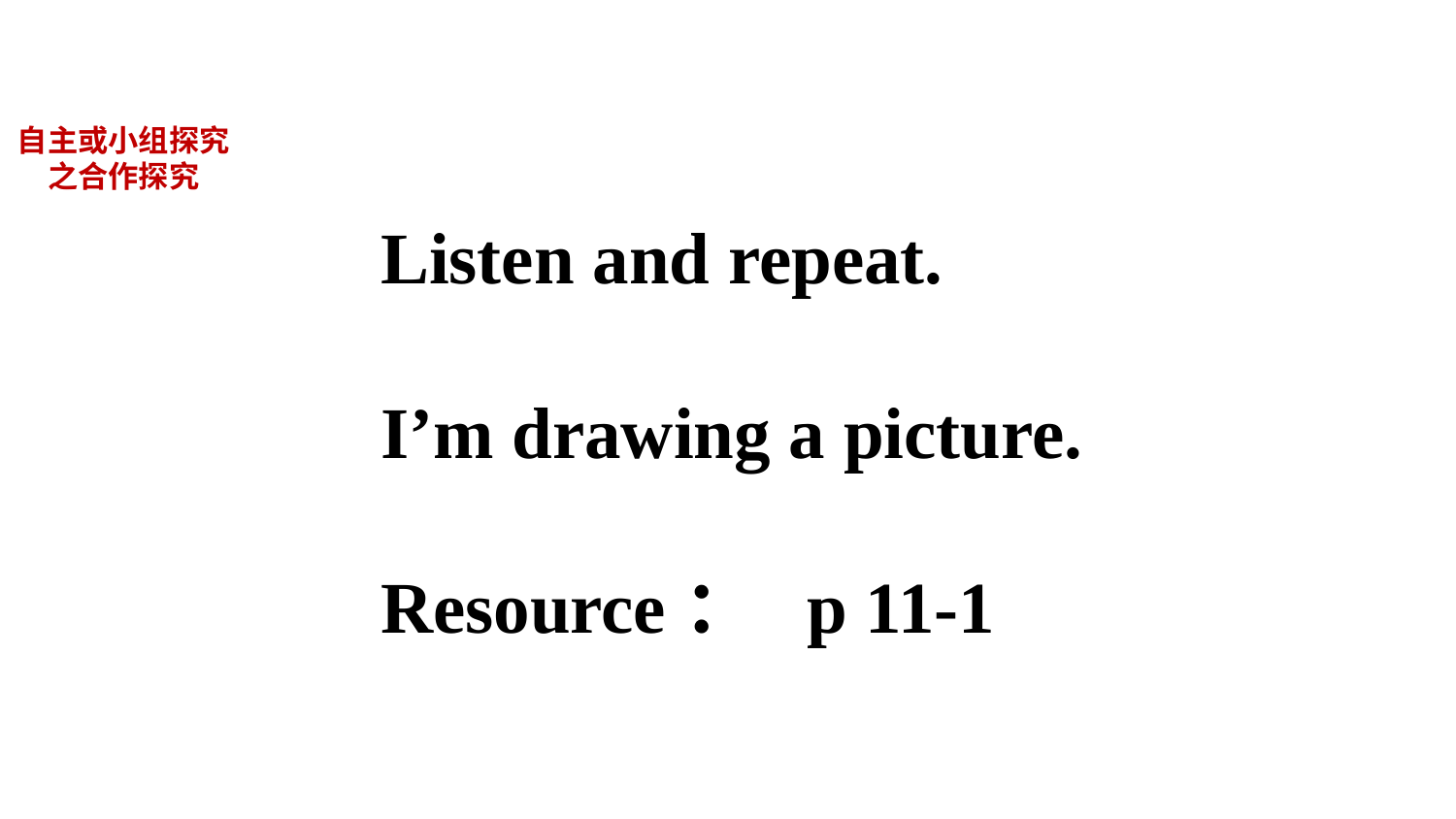

自主或小组探究
之合作探究
Listen and repeat.

I’m drawing a picture.

Resource：  p 11-1